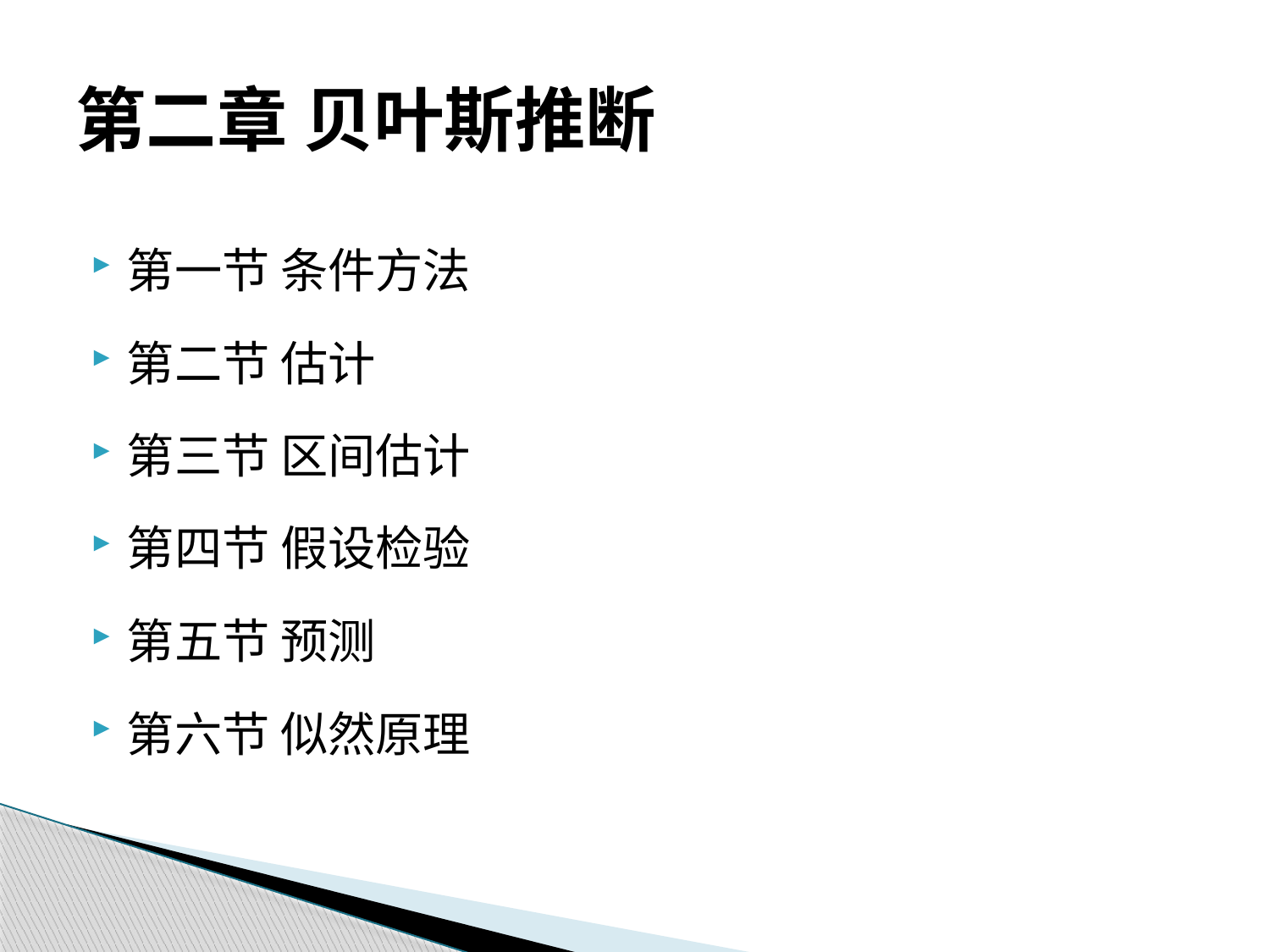

# 第二章 贝叶斯推断
第一节 条件方法
第二节 估计
第三节 区间估计
第四节 假设检验
第五节 预测
第六节 似然原理